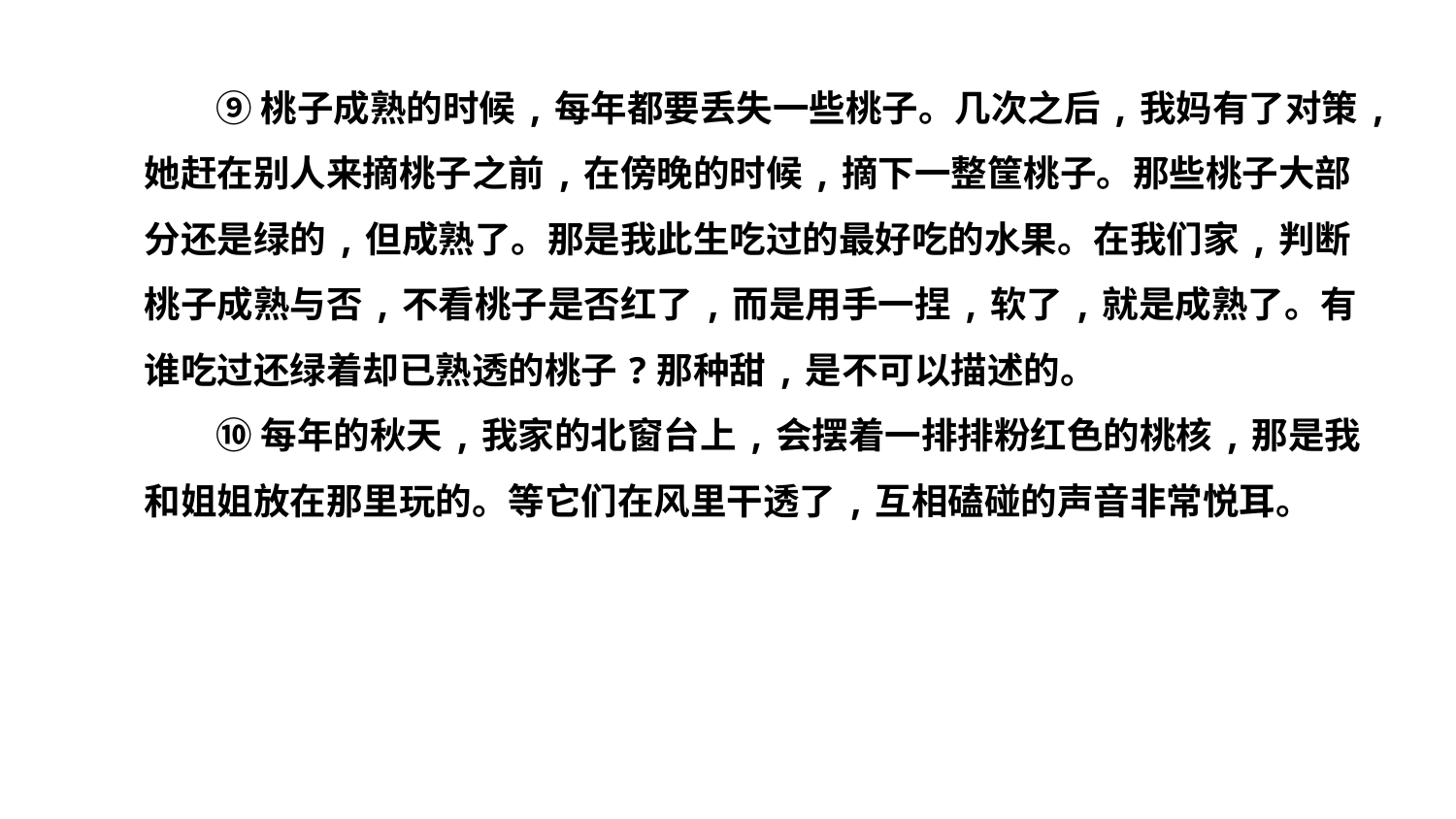

⑨桃子成熟的时候,每年都要丢失一些桃子。几次之后,我妈有了对策,她赶在别人来摘桃子之前,在傍晚的时候,摘下一整筐桃子。那些桃子大部分还是绿的,但成熟了。那是我此生吃过的最好吃的水果。在我们家,判断桃子成熟与否,不看桃子是否红了,而是用手一捏,软了,就是成熟了。有谁吃过还绿着却已熟透的桃子?那种甜,是不可以描述的。
⑩每年的秋天,我家的北窗台上,会摆着一排排粉红色的桃核,那是我和姐姐放在那里玩的。等它们在风里干透了,互相磕碰的声音非常悦耳。